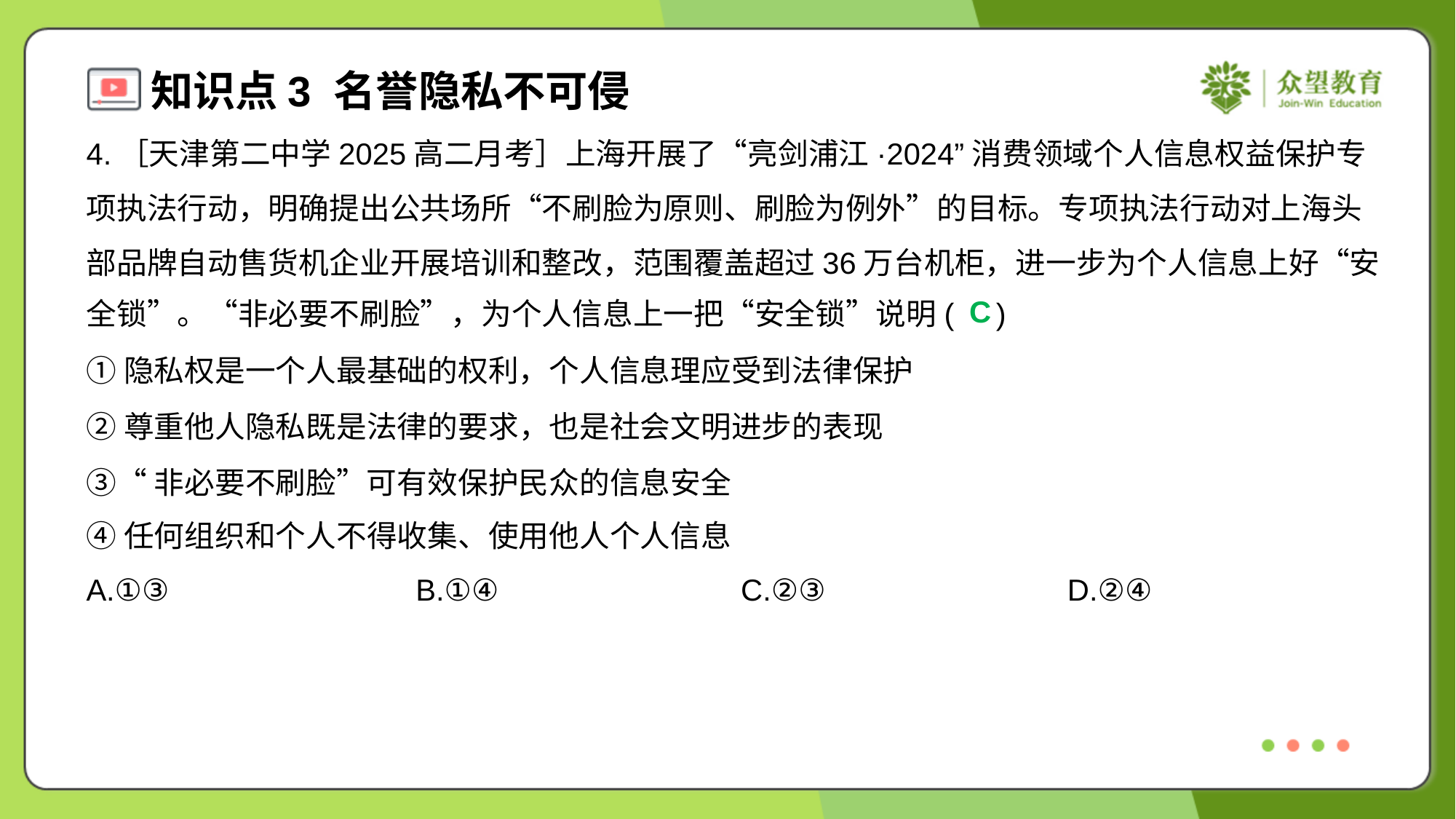

4.［天津第二中学2025高二月考］上海开展了“亮剑浦江·2024”消费领域个人信息权益保护专
项执法行动，明确提出公共场所“不刷脸为原则、刷脸为例外”的目标。专项执法行动对上海头
部品牌自动售货机企业开展培训和整改，范围覆盖超过36万台机柜，进一步为个人信息上好“安
全锁”。“非必要不刷脸”，为个人信息上一把“安全锁”说明(     )
C
①隐私权是一个人最基础的权利，个人信息理应受到法律保护
②尊重他人隐私既是法律的要求，也是社会文明进步的表现
③“非必要不刷脸”可有效保护民众的信息安全
④任何组织和个人不得收集、使用他人个人信息
A.①③	B.①④	C.②③	D.②④